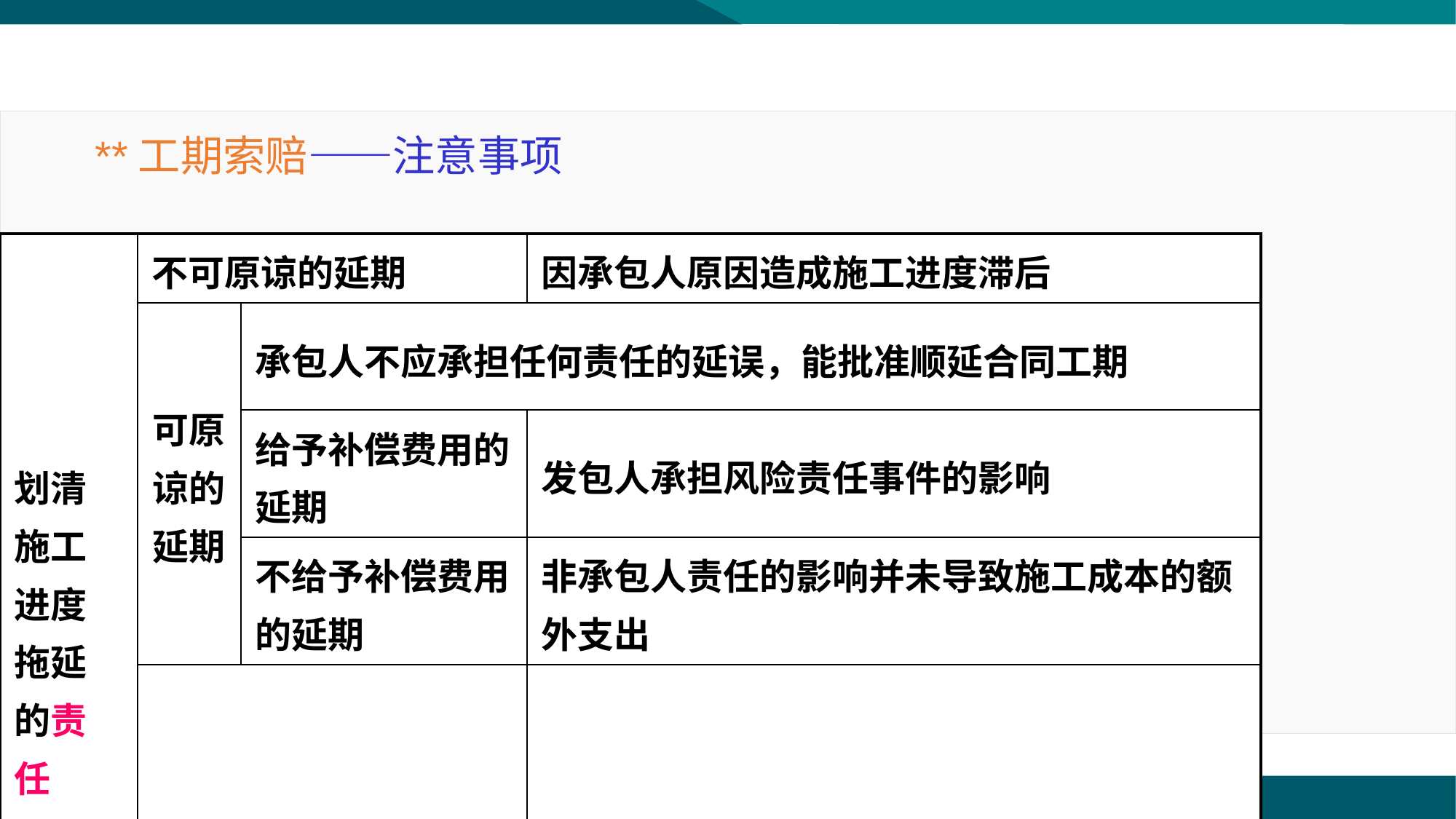

**工期索赔——注意事项
| 划清施工进度拖延的责任 | 不可原谅的延期 |  | 因承包人原因造成施工进度滞后 |
| --- | --- | --- | --- |
|  | 可原谅的延期 | 承包人不应承担任何责任的延误，能批准顺延合同工期 |  |
|  |  | 给予补偿费用的延期 | 发包人承担风险责任事件的影响 |
|  |  | 不给予补偿费用的延期 | 非承包人责任的影响并未导致施工成本的额外支出 |
|  | 双方责任 |  | 监理人详细分析，分清责任比例 |
| 被延误工作应是处于施工进度计划关键线路上的施工内容 |  |  |  |